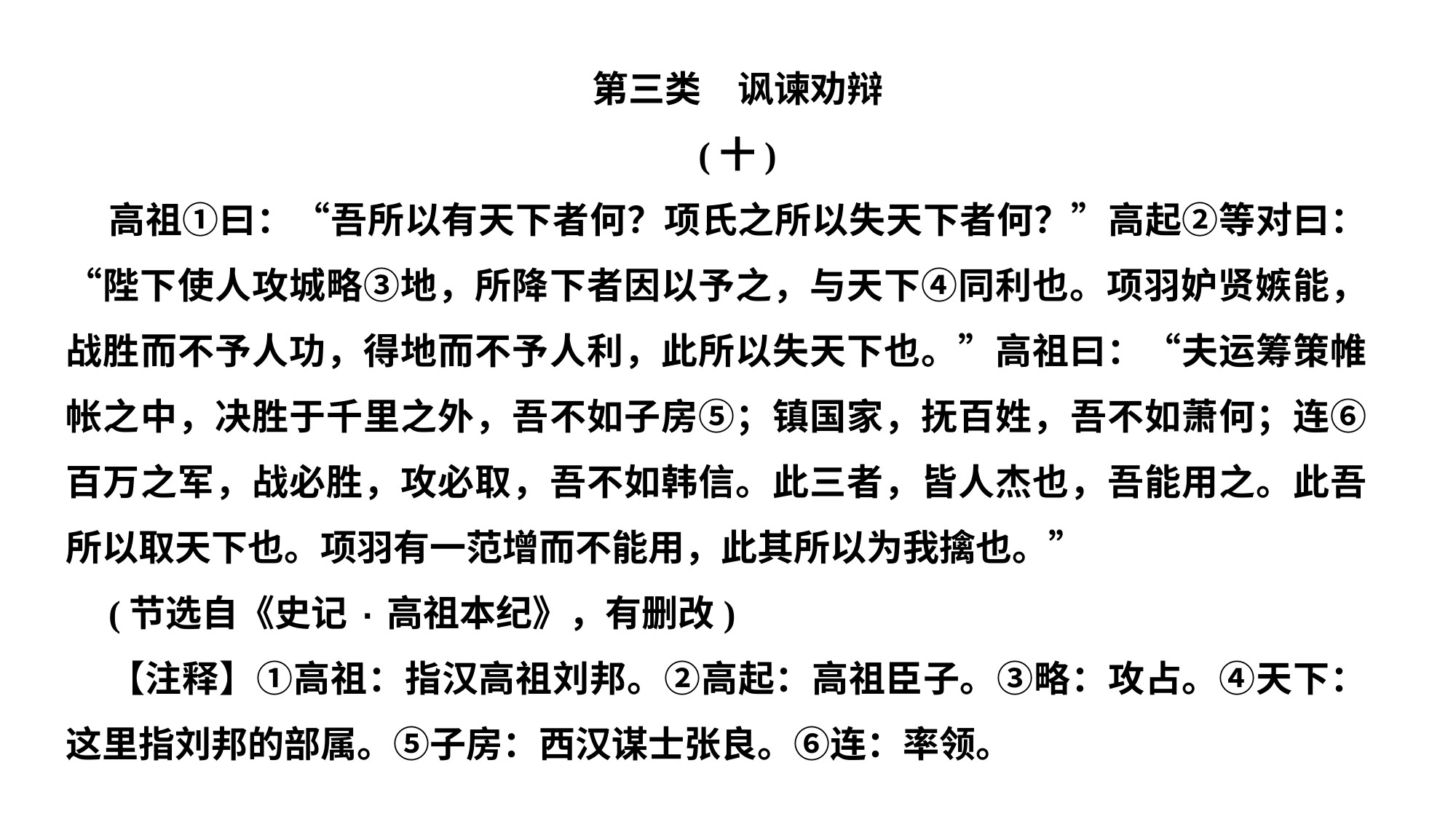

第三类　讽谏劝辩
(十)
高祖①曰：“吾所以有天下者何？项氏之所以失天下者何？”高起②等对曰：“陛下使人攻城略③地，所降下者因以予之，与天下④同利也。项羽妒贤嫉能，战胜而不予人功，得地而不予人利，此所以失天下也。”高祖曰：“夫运筹策帷帐之中，决胜于千里之外，吾不如子房⑤；镇国家，抚百姓，吾不如萧何；连⑥百万之军，战必胜，攻必取，吾不如韩信。此三者，皆人杰也，吾能用之。此吾所以取天下也。项羽有一范增而不能用，此其所以为我擒也。”
(节选自《史记·高祖本纪》，有删改)
【注释】①高祖：指汉高祖刘邦。②高起：高祖臣子。③略：攻占。④天下：这里指刘邦的部属。⑤子房：西汉谋士张良。⑥连：率领。